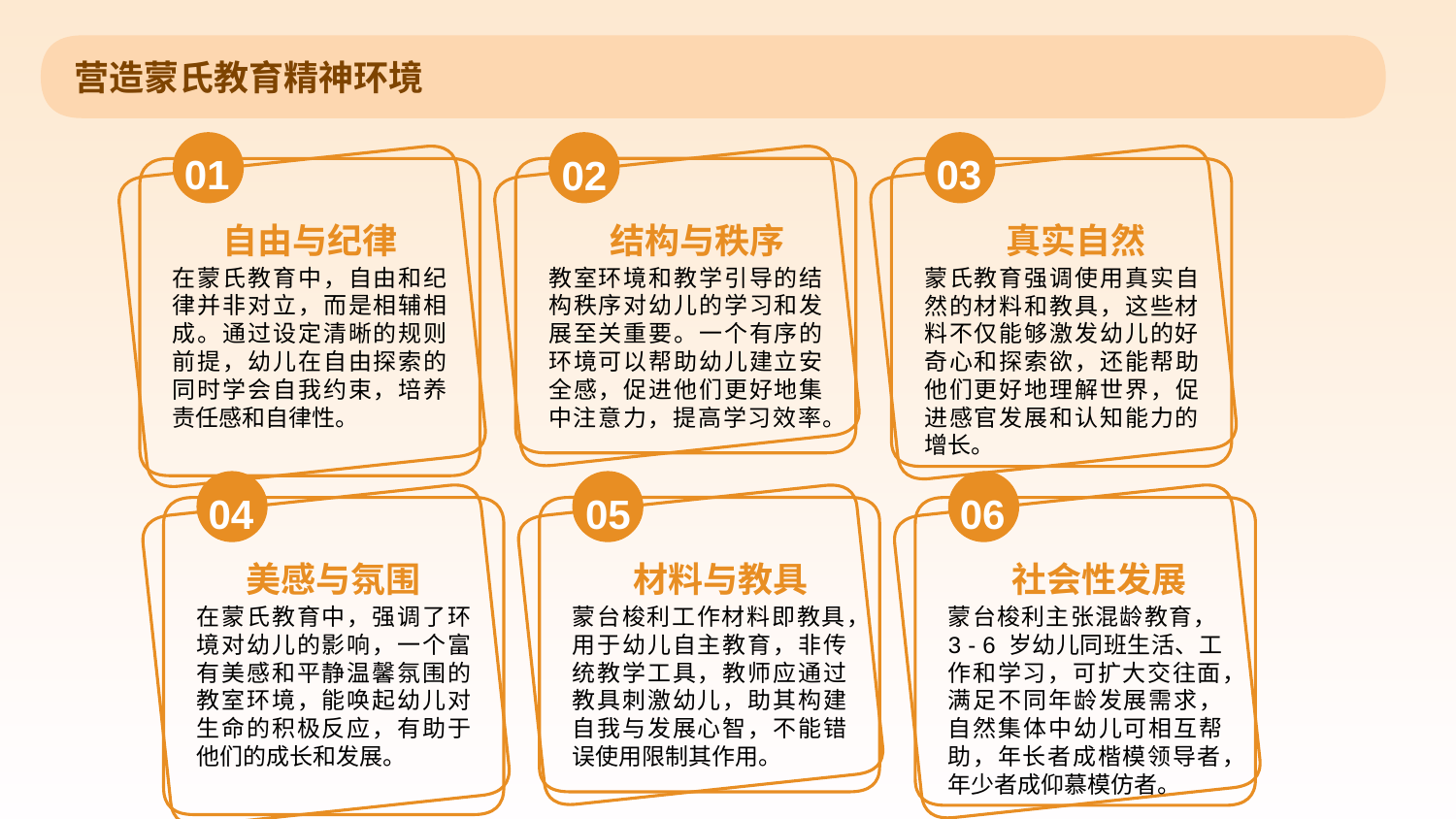

营造蒙氏教育精神环境
01
03
02

结构与秩序
真实自然
自由与纪律
在蒙氏教育中，自由和纪律并非对立，而是相辅相成。通过设定清晰的规则前提，幼儿在自由探索的同时学会自我约束，培养责任感和自律性。
教室环境和教学引导的结构秩序对幼儿的学习和发展至关重要。一个有序的环境可以帮助幼儿建立安全感，促进他们更好地集中注意力，提高学习效率。
蒙氏教育强调使用真实自然的材料和教具，这些材料不仅能够激发幼儿的好奇心和探索欲，还能帮助他们更好地理解世界，促进感官发展和认知能力的增长。
04
06
05

材料与教具
社会性发展
美感与氛围
在蒙氏教育中，强调了环境对幼儿的影响，一个富有美感和平静温馨氛围的教室环境，能唤起幼儿对生命的积极反应，有助于他们的成长和发展。
蒙台梭利工作材料即教具，用于幼儿自主教育，非传统教学工具，教师应通过教具刺激幼儿，助其构建自我与发展心智，不能错误使用限制其作用。
蒙台梭利主张混龄教育，3 - 6 岁幼儿同班生活、工作和学习，可扩大交往面，满足不同年龄发展需求，自然集体中幼儿可相互帮助，年长者成楷模领导者，年少者成仰慕模仿者。